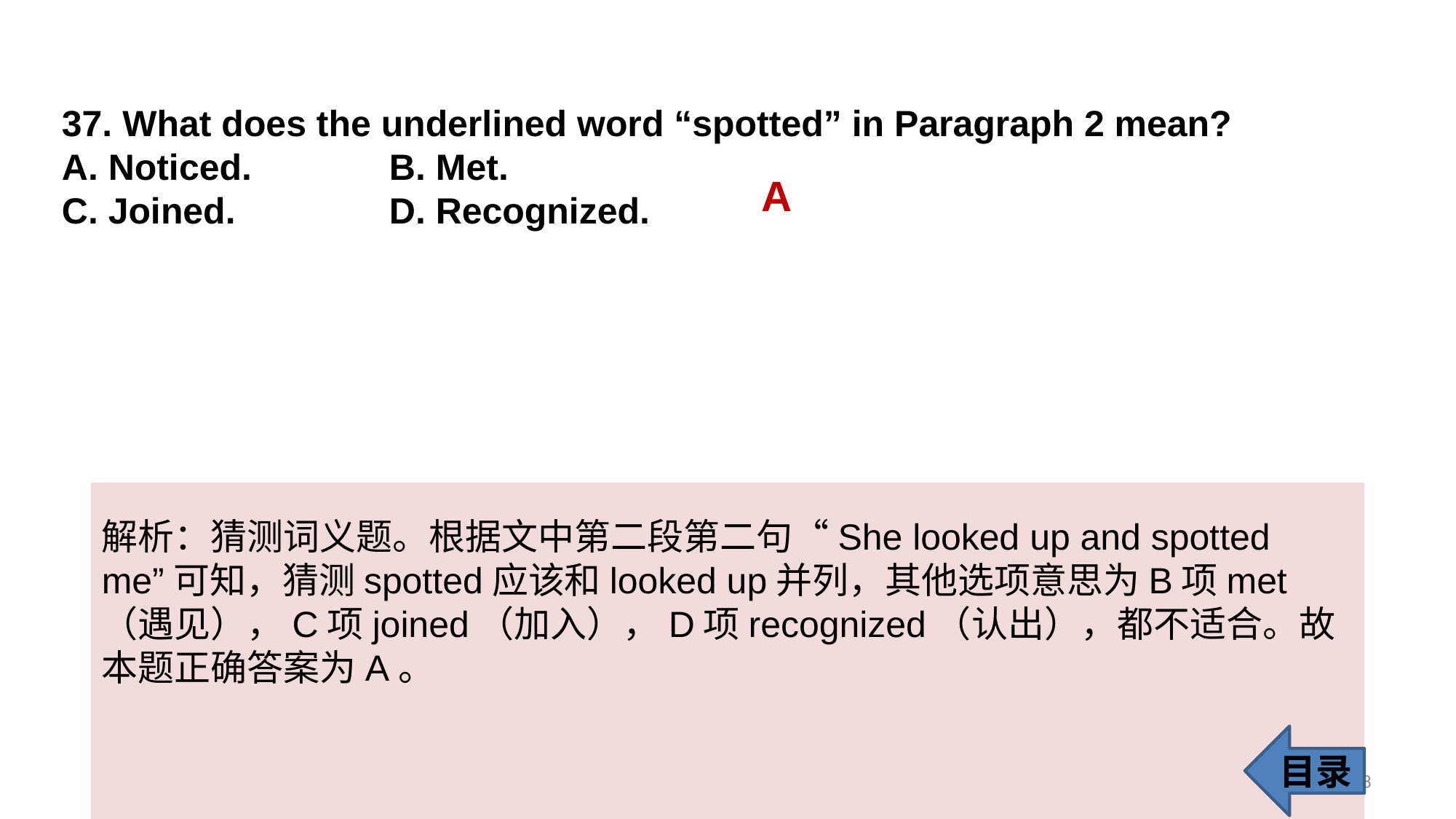

37. What does the underlined word “spotted” in Paragraph 2 mean?
A. Noticed. 		B. Met.
C. Joined. 		D. Recognized.
A

解析：猜测词义题。根据文中第二段第二句“She looked up and spotted me”可知，猜测spotted应该和looked up并列，其他选项意思为B项met（遇见），C项joined（加入），D项recognized（认出），都不适合。故本题正确答案为A。
目录
38